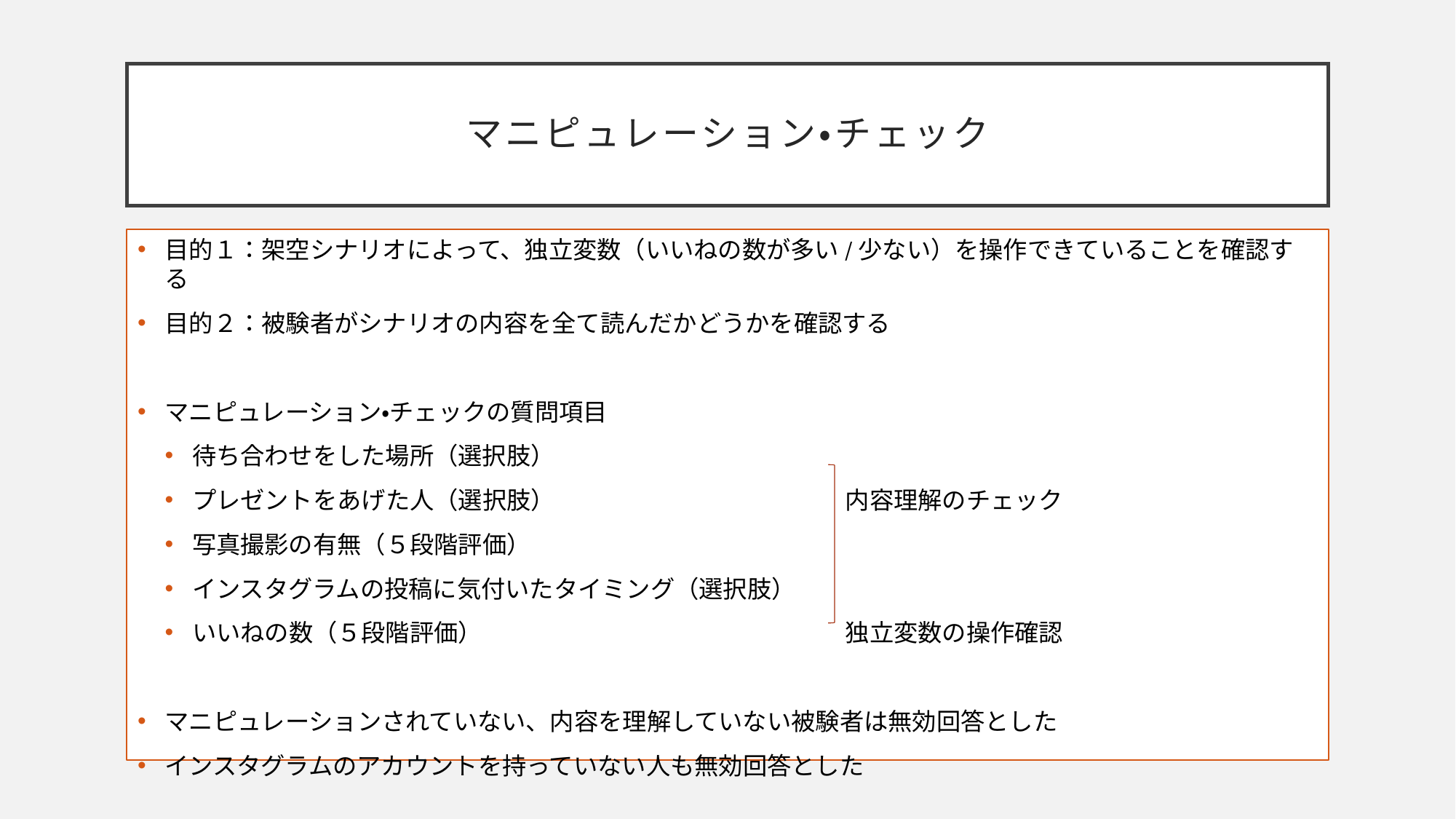

# マニピュレーション・チェック
目的１：架空シナリオによって、独立変数（いいねの数が多い/少ない）を操作できていることを確認する
目的２：被験者がシナリオの内容を全て読んだかどうかを確認する

マニピュレーション・チェックの質問項目
待ち合わせをした場所（選択肢）
プレゼントをあげた人（選択肢）　　　　　　　　　　　　内容理解のチェック
写真撮影の有無（５段階評価）
インスタグラムの投稿に気付いたタイミング（選択肢）
いいねの数（５段階評価）　　　　　　　　　　　　　　　独立変数の操作確認

マニピュレーションされていない、内容を理解していない被験者は無効回答とした
インスタグラムのアカウントを持っていない人も無効回答とした